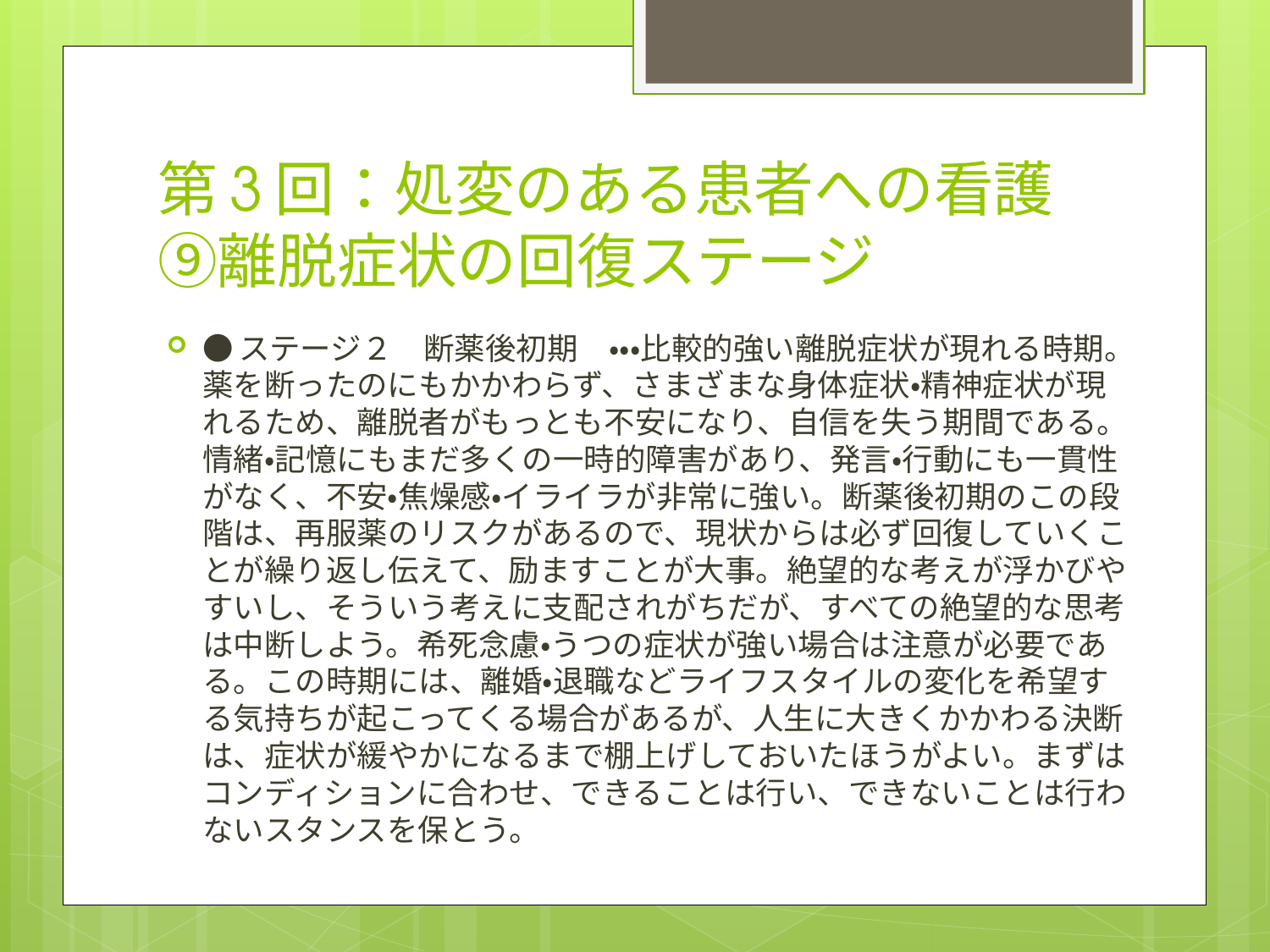

# 第3回：処変のある患者への看護 ⑨離脱症状の回復ステージ
●ステージ２　断薬後初期　・・・比較的強い離脱症状が現れる時期。薬を断ったのにもかかわらず、さまざまな身体症状・精神症状が現れるため、離脱者がもっとも不安になり、自信を失う期間である。情緒・記憶にもまだ多くの一時的障害があり、発言・行動にも一貫性がなく、不安・焦燥感・イライラが非常に強い。断薬後初期のこの段階は、再服薬のリスクがあるので、現状からは必ず回復していくことが繰り返し伝えて、励ますことが大事。絶望的な考えが浮かびやすいし、そういう考えに支配されがちだが、すべての絶望的な思考は中断しよう。希死念慮・うつの症状が強い場合は注意が必要である。この時期には、離婚・退職などライフスタイルの変化を希望する気持ちが起こってくる場合があるが、人生に大きくかかわる決断は、症状が緩やかになるまで棚上げしておいたほうがよい。まずはコンディションに合わせ、できることは行い、できないことは行わないスタンスを保とう。